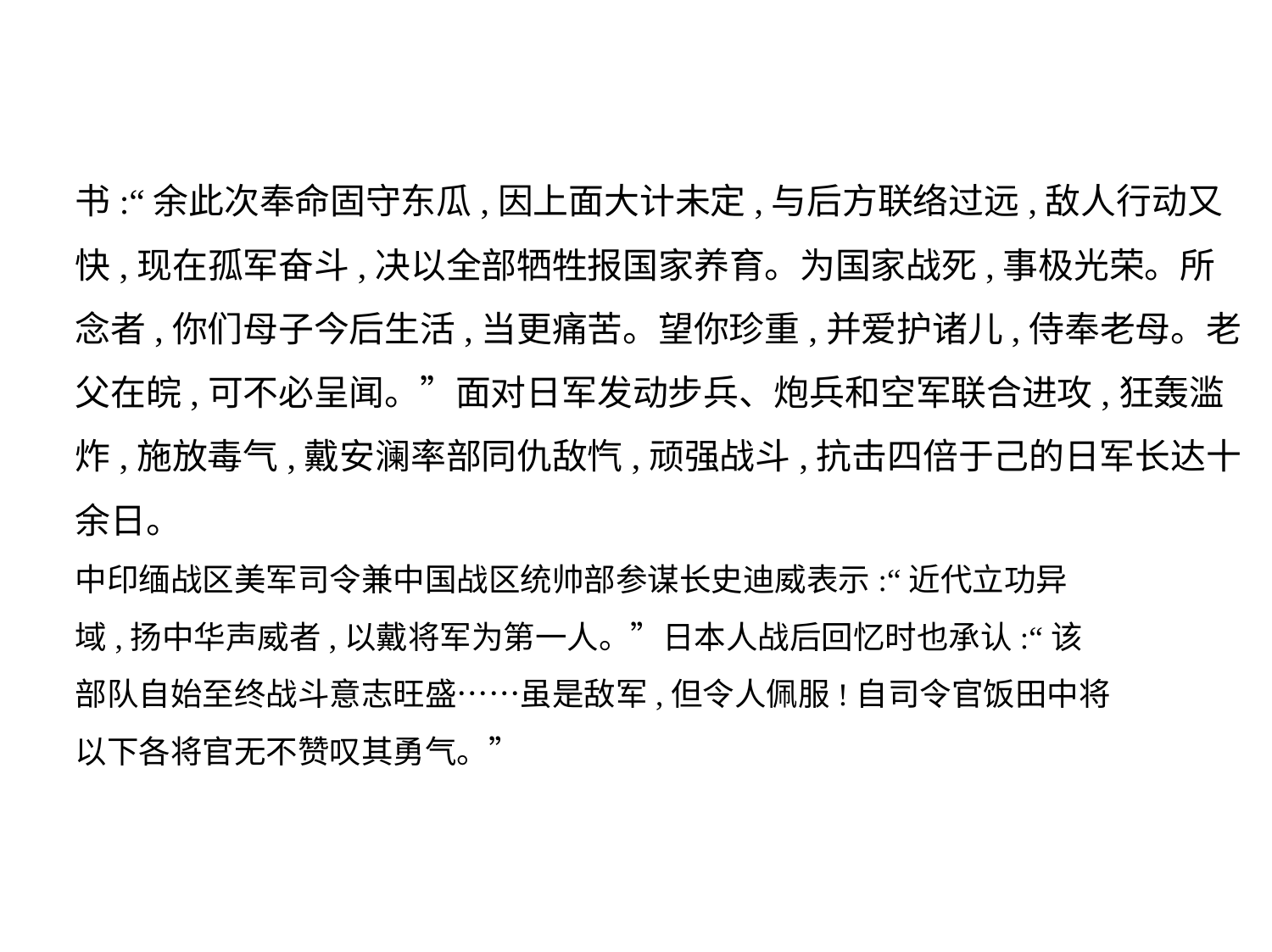

书:“余此次奉命固守东瓜,因上面大计未定,与后方联络过远,敌人行动又
快,现在孤军奋斗,决以全部牺牲报国家养育。为国家战死,事极光荣。所
念者,你们母子今后生活,当更痛苦。望你珍重,并爱护诸儿,侍奉老母。老
父在皖,可不必呈闻。”面对日军发动步兵、炮兵和空军联合进攻,狂轰滥
炸,施放毒气,戴安澜率部同仇敌忾,顽强战斗,抗击四倍于己的日军长达十
余日。
中印缅战区美军司令兼中国战区统帅部参谋长史迪威表示:“近代立功异
域,扬中华声威者,以戴将军为第一人。”日本人战后回忆时也承认:“该
部队自始至终战斗意志旺盛……虽是敌军,但令人佩服!自司令官饭田中将
以下各将官无不赞叹其勇气。”